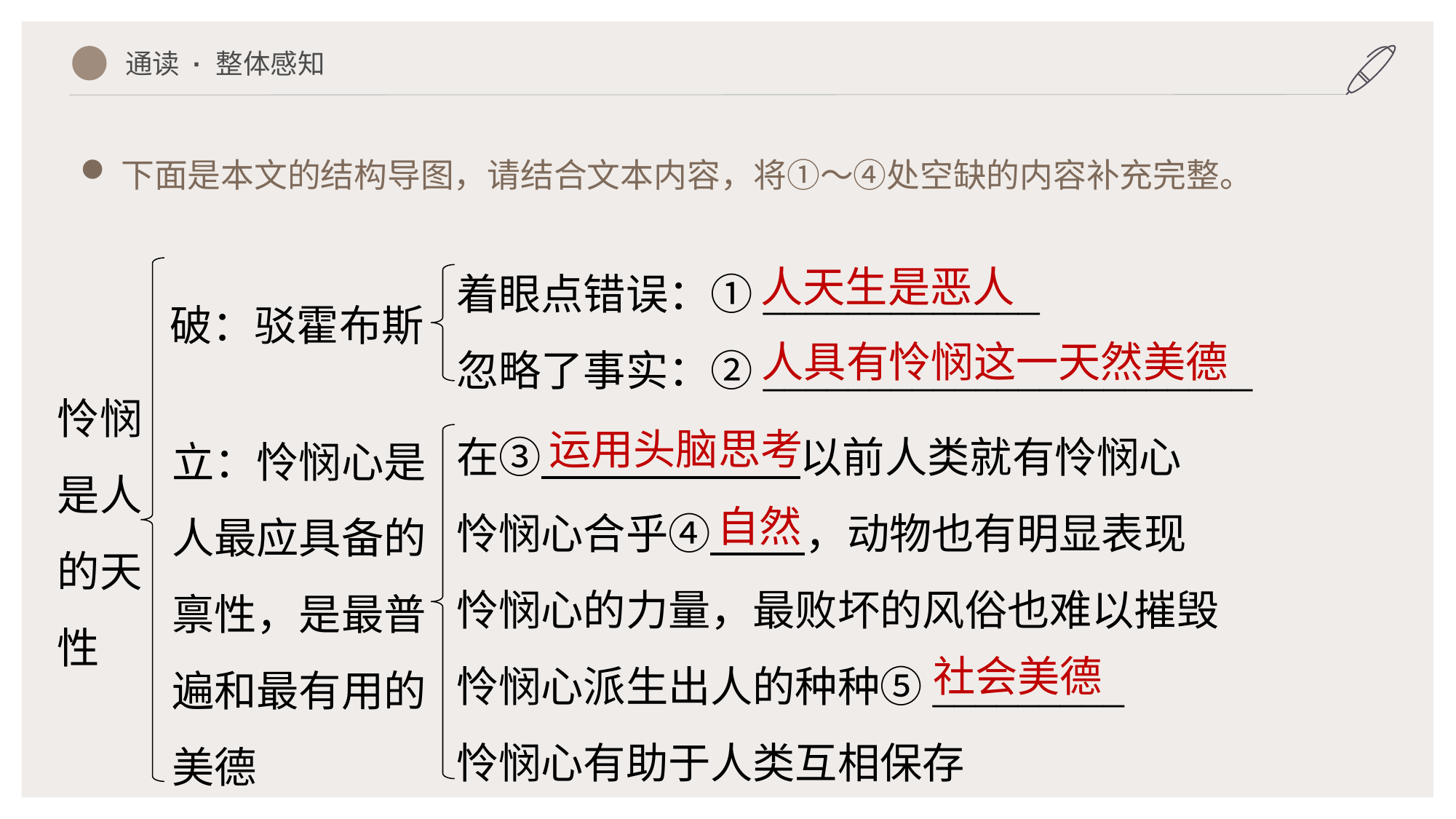

通读 · 整体感知

下面是本文的结构导图，请结合文本内容，将①～④处空缺的内容补充完整。
着眼点错误：①_____________
忽略了事实：②_______________________
人天生是恶人

破：驳霍布斯
人具有怜悯这一天然美德
怜悯是人的天性
在③　　     　　　以前人类就有怜悯心
怜悯心合乎④　　 ，动物也有明显表现
怜悯心的力量，最败坏的风俗也难以摧毁
怜悯心派生出人的种种⑤_________
怜悯心有助于人类互相保存
立：怜悯心是人最应具备的禀性，是最普遍和最有用的美德
运用头脑思考

自然
社会美德